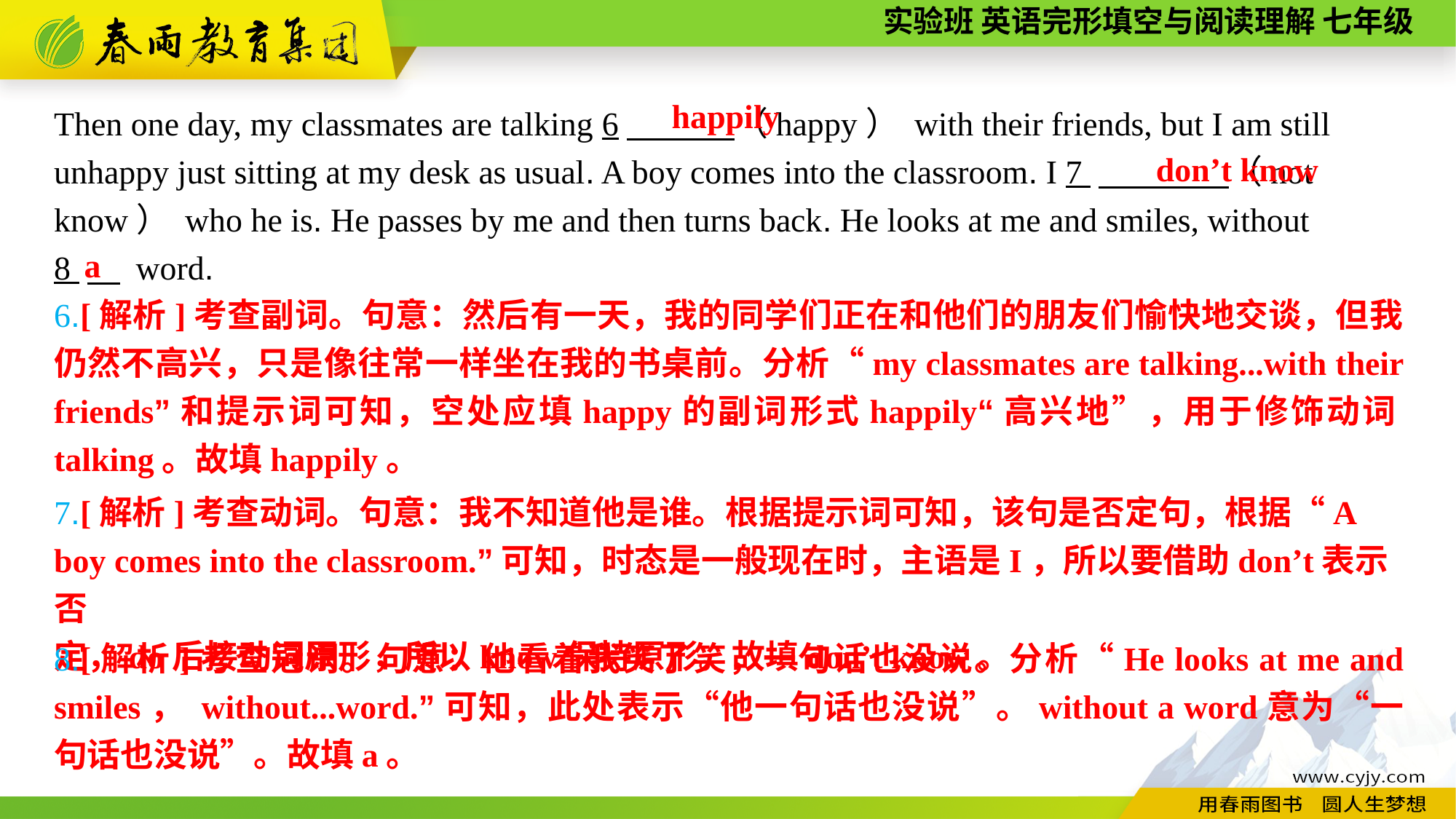

happily
Then one day, my classmates are talking 6　          （happy） with their friends, but I am still unhappy just sitting at my desk as usual. A boy comes into the classroom. I 7 　             （not know） who he is. He passes by me and then turns back. He looks at me and smiles, without
8 　 word.
 don’t know
a
6.[解析]考查副词。句意：然后有一天，我的同学们正在和他们的朋友们愉快地交谈，但我仍然不高兴，只是像往常一样坐在我的书桌前。分析“my classmates are talking...with their friends”和提示词可知，空处应填happy的副词形式happily“高兴地”，用于修饰动词talking。故填happily。
7.[解析]考查动词。句意：我不知道他是谁。根据提示词可知，该句是否定句，根据“A boy comes into the classroom.”可知，时态是一般现在时，主语是I，所以要借助don’t表示否
定，do后接动词原形，所以know保持原形。故填don’t know。
8.[解析]考查冠词。句意：他看着我笑了笑，一句话也没说。分析“He looks at me and smiles， without...word.”可知，此处表示“他一句话也没说”。without a word意为“一句话也没说”。故填a。